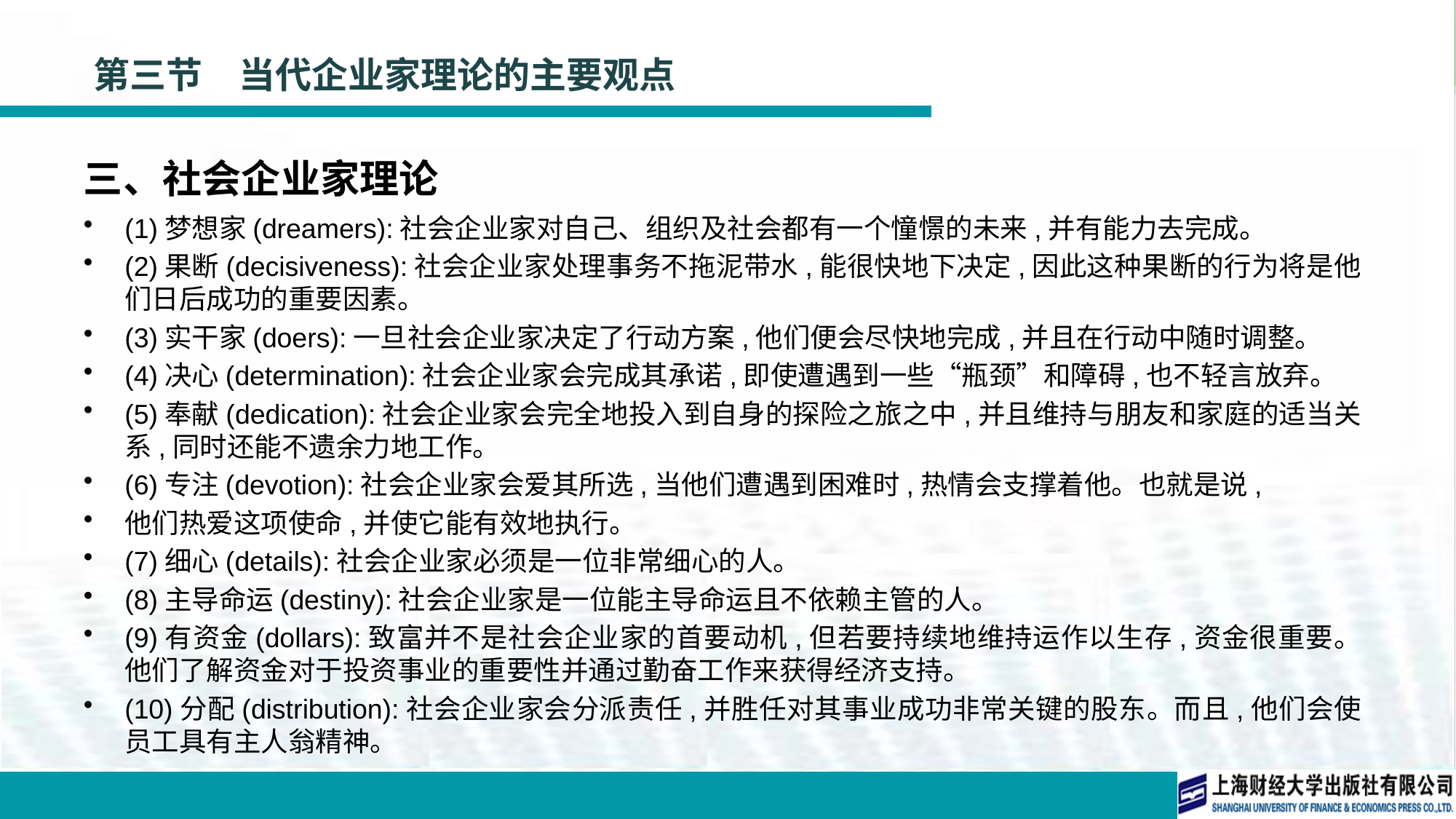

# 第三节　当代企业家理论的主要观点
三、社会企业家理论
(1)梦想家(dreamers):社会企业家对自己、组织及社会都有一个憧憬的未来,并有能力去完成。
(2)果断(decisiveness):社会企业家处理事务不拖泥带水,能很快地下决定,因此这种果断的行为将是他们日后成功的重要因素。
(3)实干家(doers):一旦社会企业家决定了行动方案,他们便会尽快地完成,并且在行动中随时调整。
(4)决心(determination):社会企业家会完成其承诺,即使遭遇到一些“瓶颈”和障碍,也不轻言放弃。
(5)奉献(dedication):社会企业家会完全地投入到自身的探险之旅之中,并且维持与朋友和家庭的适当关系,同时还能不遗余力地工作。
(6)专注(devotion):社会企业家会爱其所选,当他们遭遇到困难时,热情会支撑着他。也就是说,
他们热爱这项使命,并使它能有效地执行。
(7)细心(details):社会企业家必须是一位非常细心的人。
(8)主导命运(destiny):社会企业家是一位能主导命运且不依赖主管的人。
(9)有资金(dollars):致富并不是社会企业家的首要动机,但若要持续地维持运作以生存,资金很重要。他们了解资金对于投资事业的重要性并通过勤奋工作来获得经济支持。
(10)分配(distribution):社会企业家会分派责任,并胜任对其事业成功非常关键的股东。而且,他们会使员工具有主人翁精神。